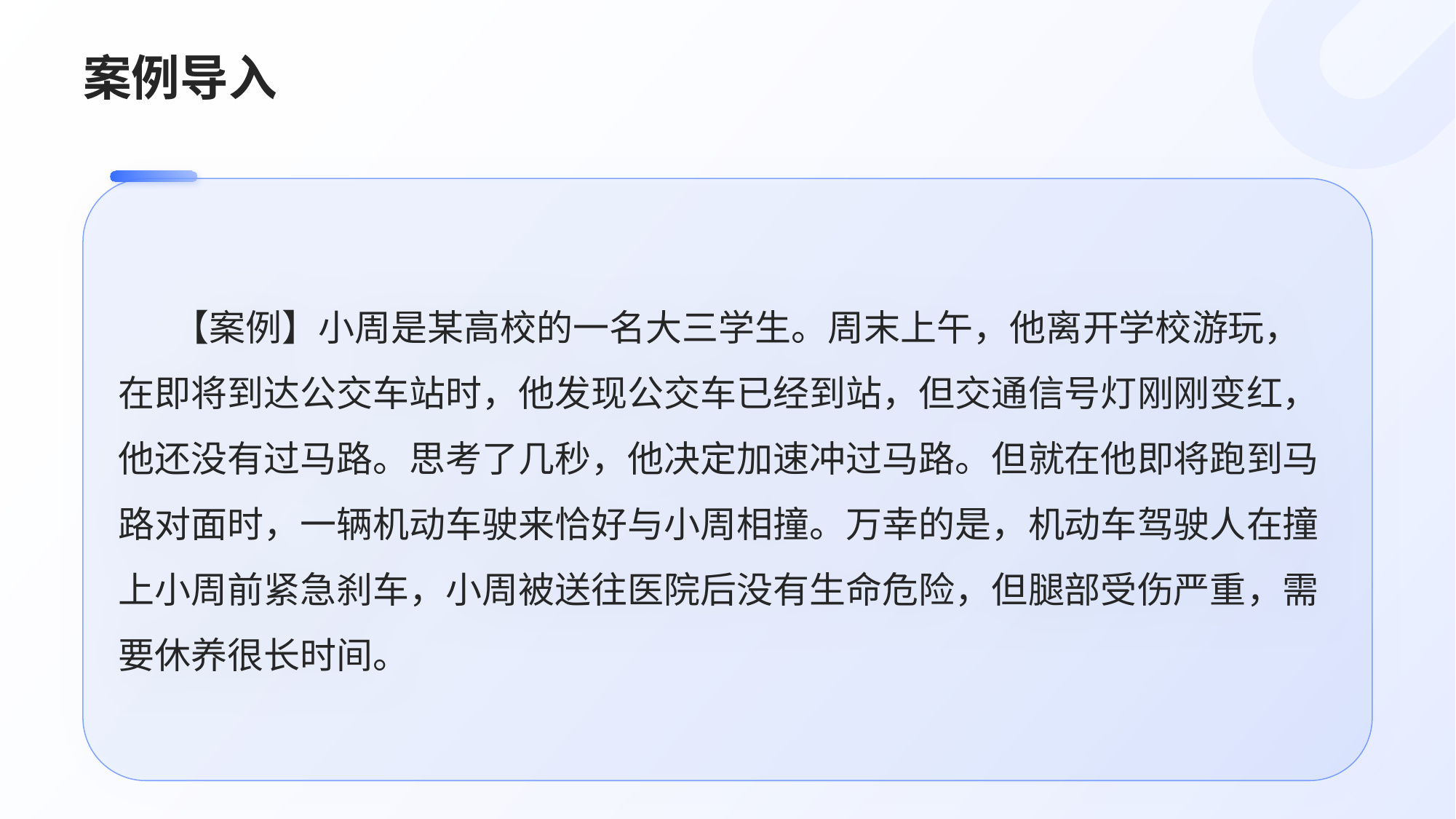

# 案例导入

【案例】小周是某高校的一名大三学生。周末上午，他离开学校游玩，在即将到达公交车站时，他发现公交车已经到站，但交通信号灯刚刚变红，他还没有过马路。思考了几秒，他决定加速冲过马路。但就在他即将跑到马路对面时，一辆机动车驶来恰好与小周相撞。万幸的是，机动车驾驶人在撞上小周前紧急刹车，小周被送往医院后没有生命危险，但腿部受伤严重，需要休养很长时间。